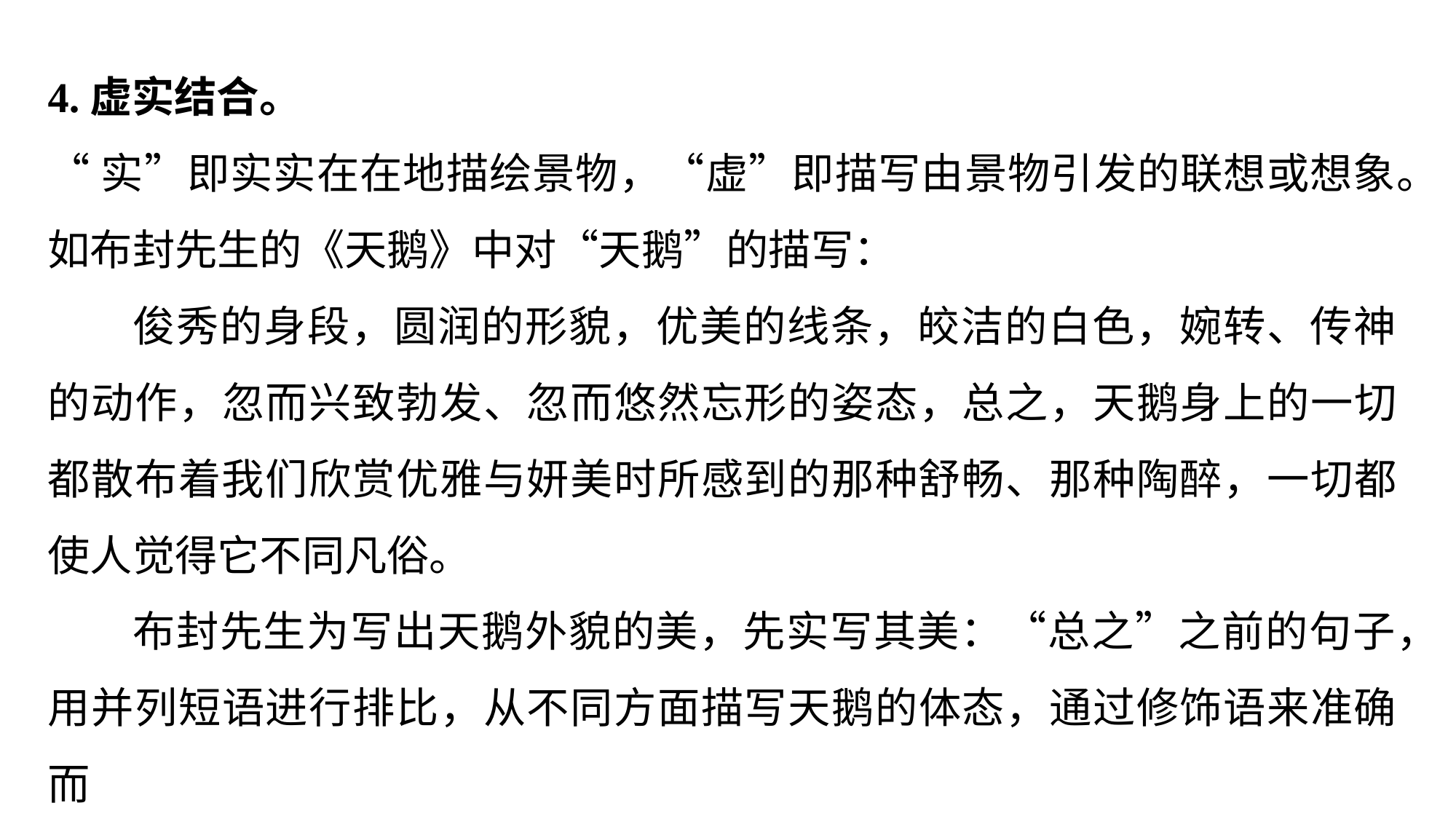

4.虚实结合。
“实”即实实在在地描绘景物，“虚”即描写由景物引发的联想或想象。如布封先生的《天鹅》中对“天鹅”的描写：
俊秀的身段，圆润的形貌，优美的线条，皎洁的白色，婉转、传神的动作，忽而兴致勃发、忽而悠然忘形的姿态，总之，天鹅身上的一切都散布着我们欣赏优雅与妍美时所感到的那种舒畅、那种陶醉，一切都使人觉得它不同凡俗。
布封先生为写出天鹅外貌的美，先实写其美：“总之”之前的句子，用并列短语进行排比，从不同方面描写天鹅的体态，通过修饰语来准确而